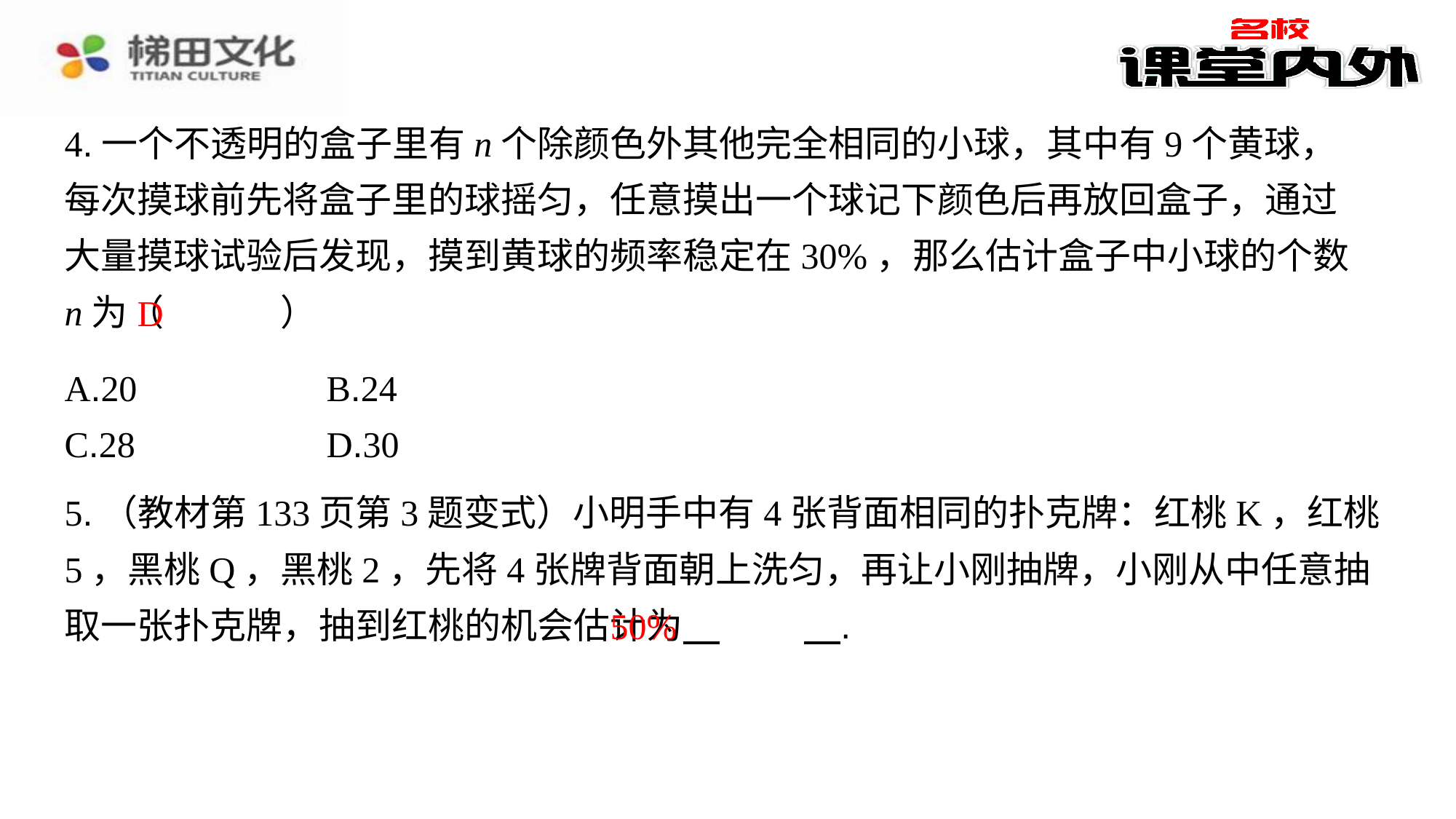

4.一个不透明的盒子里有n个除颜色外其他完全相同的小球，其中有9个黄球，每次摸球前先将盒子里的球摇匀，任意摸出一个球记下颜色后再放回盒子，通过大量摸球试验后发现，摸到黄球的频率稳定在30%，那么估计盒子中小球的个数n为（　D　）
D
| A.20 | B.24 |
| --- | --- |
| C.28 | D.30 |
5.（教材第133页第3题变式）小明手中有4张背面相同的扑克牌：红桃K，红桃5，黑桃Q，黑桃2，先将4张牌背面朝上洗匀，再让小刚抽牌，小刚从中任意抽取一张扑克牌，抽到红桃的机会估计为 　50%　⁠.
50%